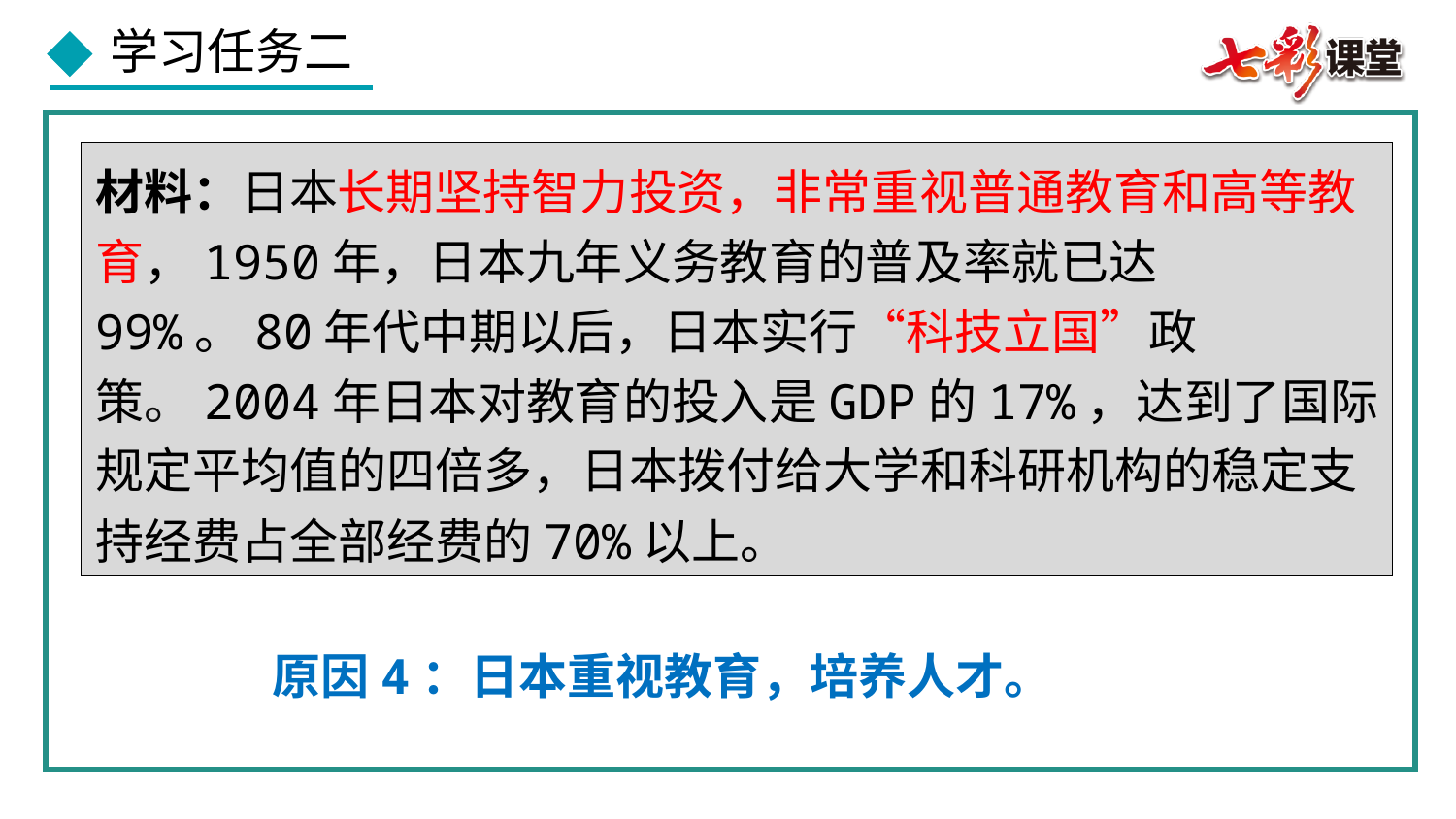

材料：日本长期坚持智力投资，非常重视普通教育和高等教育，1950年，日本九年义务教育的普及率就已达99%。80年代中期以后，日本实行“科技立国”政策。2004年日本对教育的投入是GDP的17%，达到了国际规定平均值的四倍多，日本拨付给大学和科研机构的稳定支持经费占全部经费的70%以上。
原因4：日本重视教育，培养人才。